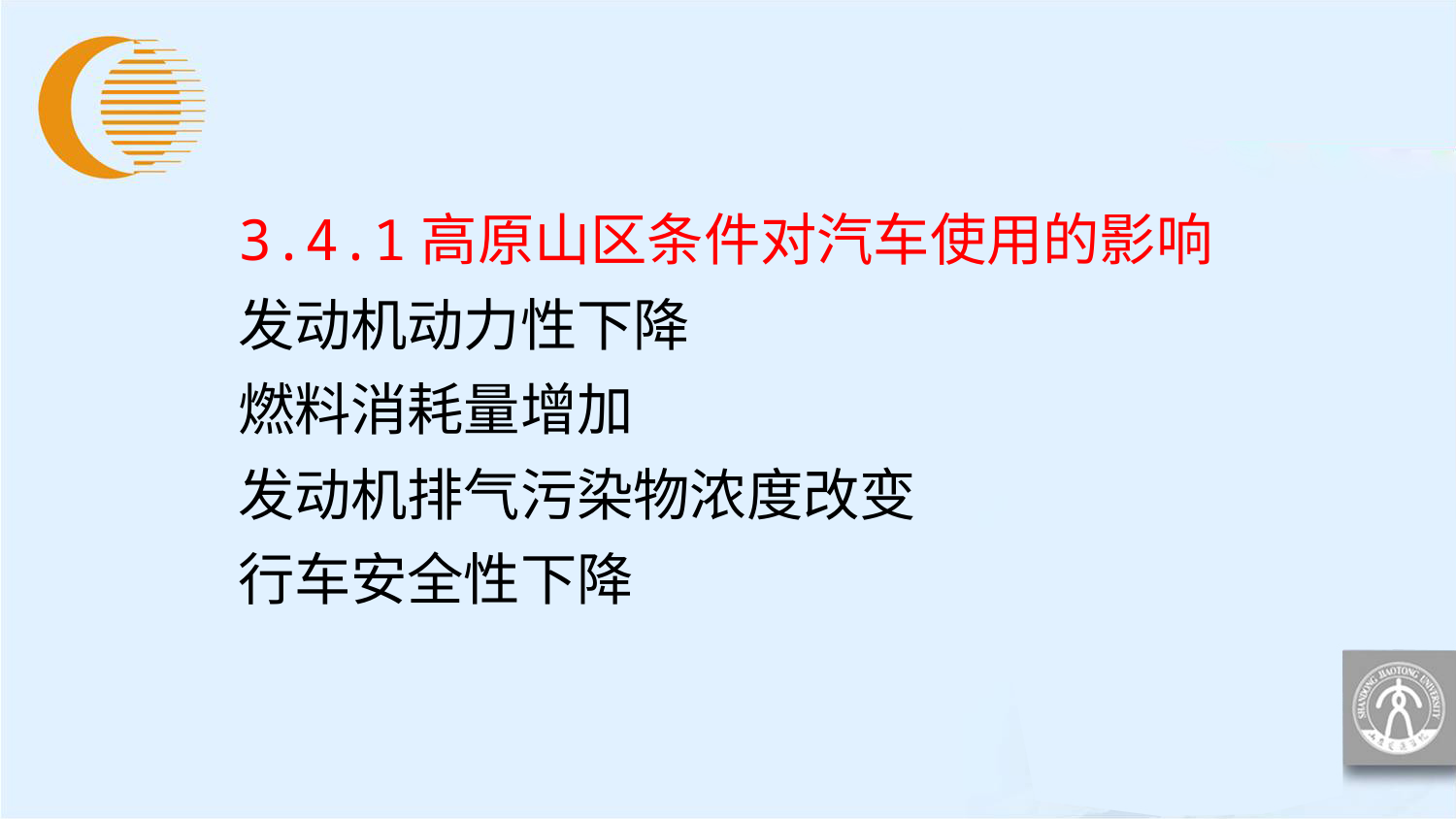

3.4.1高原山区条件对汽车使用的影响
发动机动力性下降
燃料消耗量增加
发动机排气污染物浓度改变
行车安全性下降